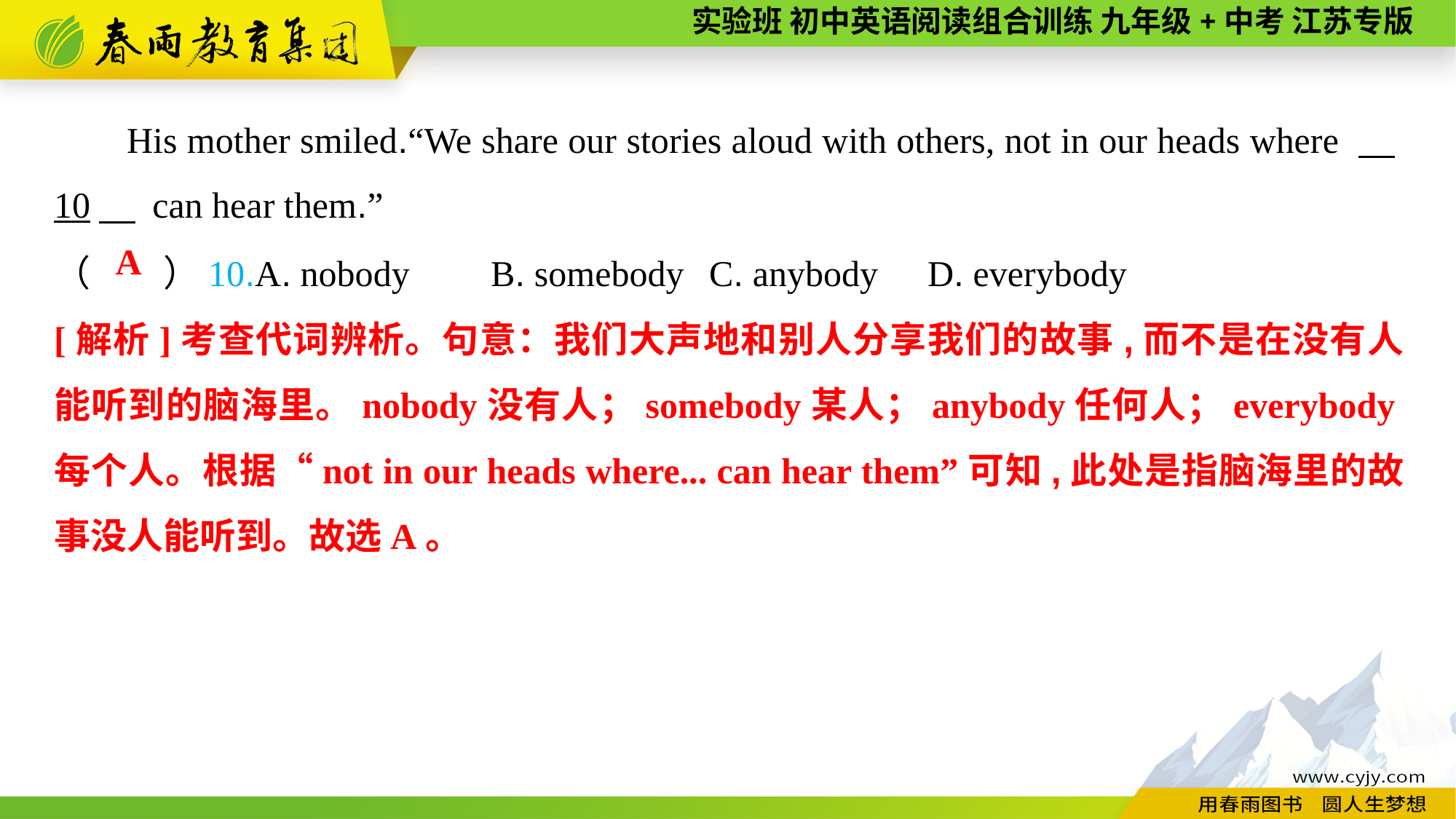

His mother smiled.“We share our stories aloud with others, not in our heads where 　10　 can hear them.”
（　　）10.A. nobody	B. somebody	C. anybody	D. everybody
A
[解析]考查代词辨析。句意：我们大声地和别人分享我们的故事,而不是在没有人能听到的脑海里。nobody没有人；somebody某人；anybody任何人；everybody每个人。根据“not in our heads where... can hear them”可知,此处是指脑海里的故事没人能听到。故选A。